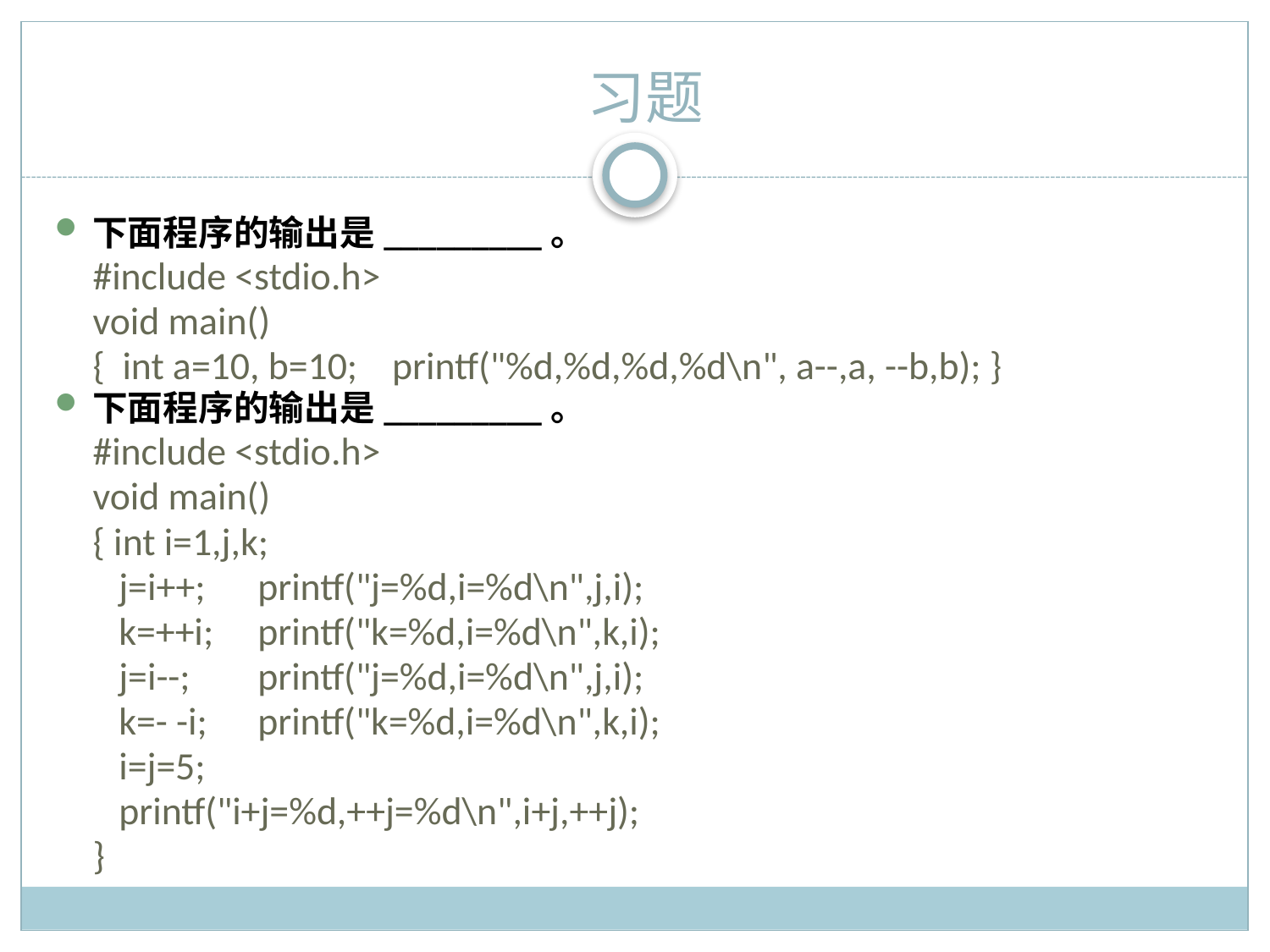

习题
下面程序的输出是_________。
#include <stdio.h>
void main()
{  int a=10, b=10;    printf("%d,%d,%d,%d\n", a--,a, --b,b); }
下面程序的输出是_________。
#include <stdio.h>
void main()
{ int i=1,j,k;
   j=i++;	printf("j=%d,i=%d\n",j,i);
   k=++i;	printf("k=%d,i=%d\n",k,i);
   j=i--;	printf("j=%d,i=%d\n",j,i);
   k=- -i;	printf("k=%d,i=%d\n",k,i);
   i=j=5;
   printf("i+j=%d,++j=%d\n",i+j,++j);
}